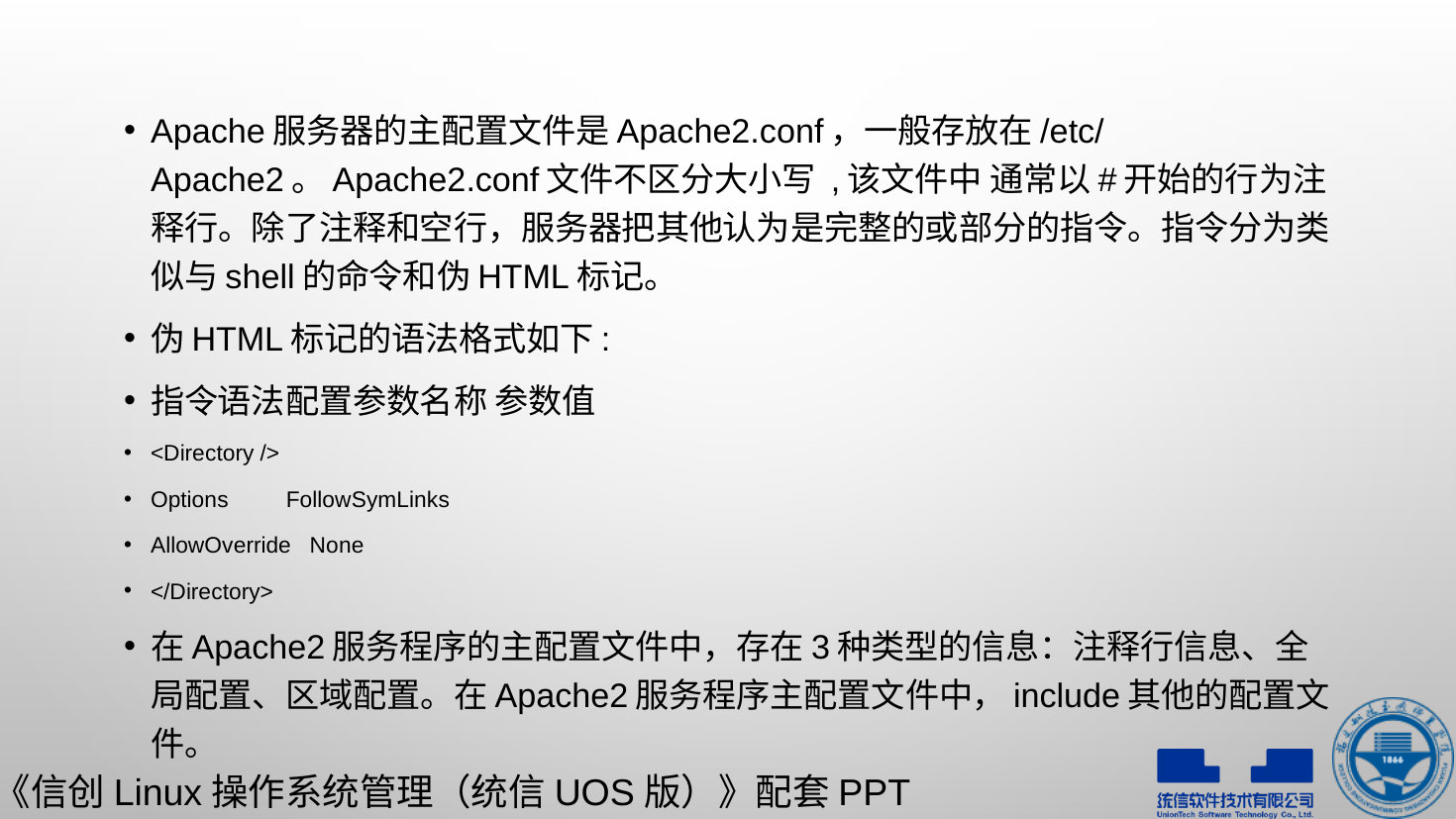

Apache服务器的主配置文件是Apache2.conf，一般存放在/etc/Apache2。Apache2.conf文件不区分大小写 ,该文件中 通常以#开始的行为注释行。除了注释和空行，服务器把其他认为是完整的或部分的指令。指令分为类似与shell的命令和伪HTML标记。
伪HTML标记的语法格式如下:
指令语法配置参数名称 参数值
<Directory />
Options	FollowSymLinks
AllowOverride   None
</Directory>
在Apache2服务程序的主配置文件中，存在3种类型的信息：注释行信息、全局配置、区域配置。在Apache2服务程序主配置文件中，include其他的配置文件。